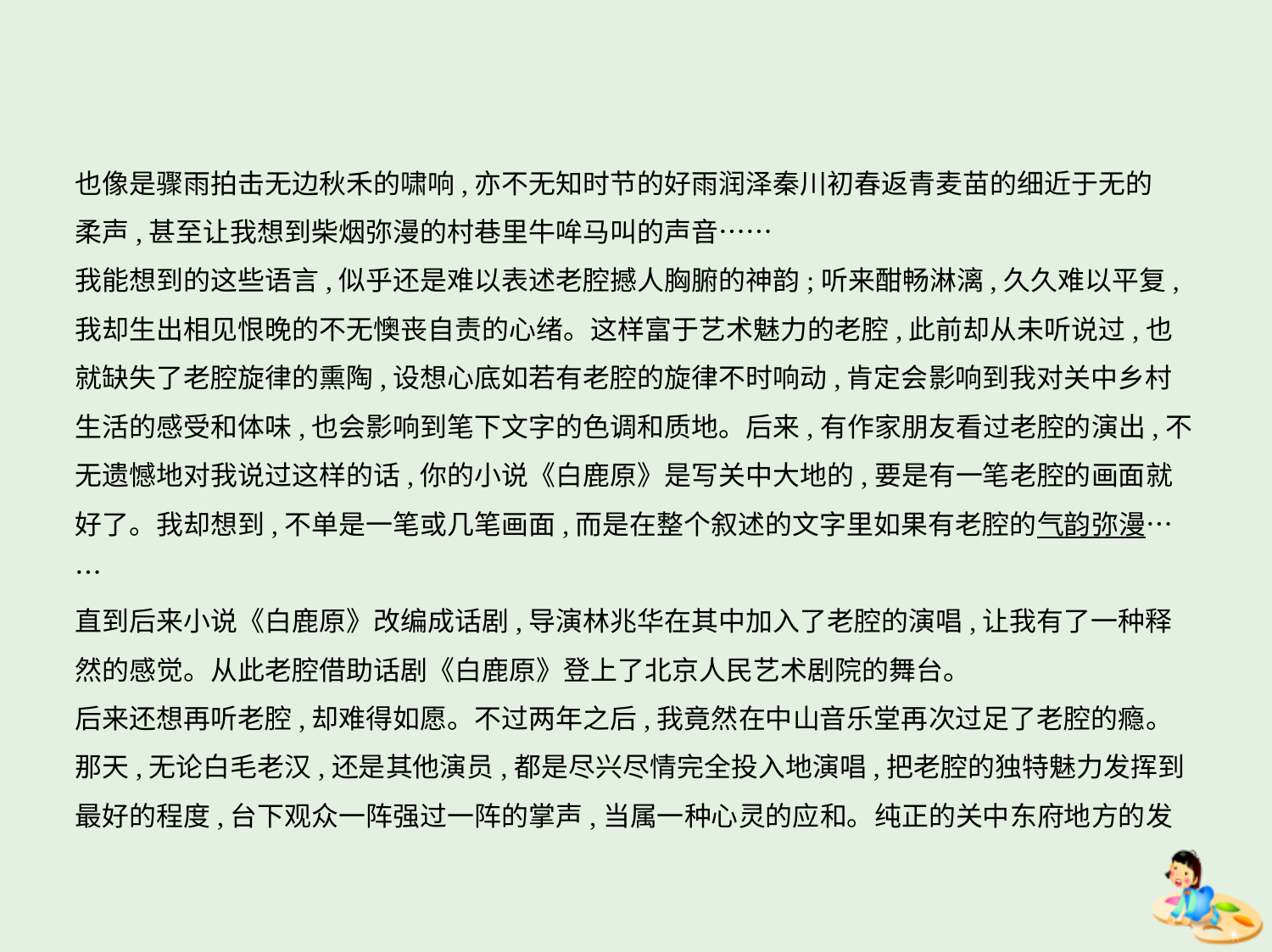

也像是骤雨拍击无边秋禾的啸响,亦不无知时节的好雨润泽秦川初春返青麦苗的细近于无的
柔声,甚至让我想到柴烟弥漫的村巷里牛哞马叫的声音……
我能想到的这些语言,似乎还是难以表述老腔撼人胸腑的神韵;听来酣畅淋漓,久久难以平复,
我却生出相见恨晚的不无懊丧自责的心绪。这样富于艺术魅力的老腔,此前却从未听说过,也
就缺失了老腔旋律的熏陶,设想心底如若有老腔的旋律不时响动,肯定会影响到我对关中乡村
生活的感受和体味,也会影响到笔下文字的色调和质地。后来,有作家朋友看过老腔的演出,不
无遗憾地对我说过这样的话,你的小说《白鹿原》是写关中大地的,要是有一笔老腔的画面就
好了。我却想到,不单是一笔或几笔画面,而是在整个叙述的文字里如果有老腔的气韵弥漫…
…
直到后来小说《白鹿原》改编成话剧,导演林兆华在其中加入了老腔的演唱,让我有了一种释
然的感觉。从此老腔借助话剧《白鹿原》登上了北京人民艺术剧院的舞台。
后来还想再听老腔,却难得如愿。不过两年之后,我竟然在中山音乐堂再次过足了老腔的瘾。
那天,无论白毛老汉,还是其他演员,都是尽兴尽情完全投入地演唱,把老腔的独特魅力发挥到
最好的程度,台下观众一阵强过一阵的掌声,当属一种心灵的应和。纯正的关中东府地方的发